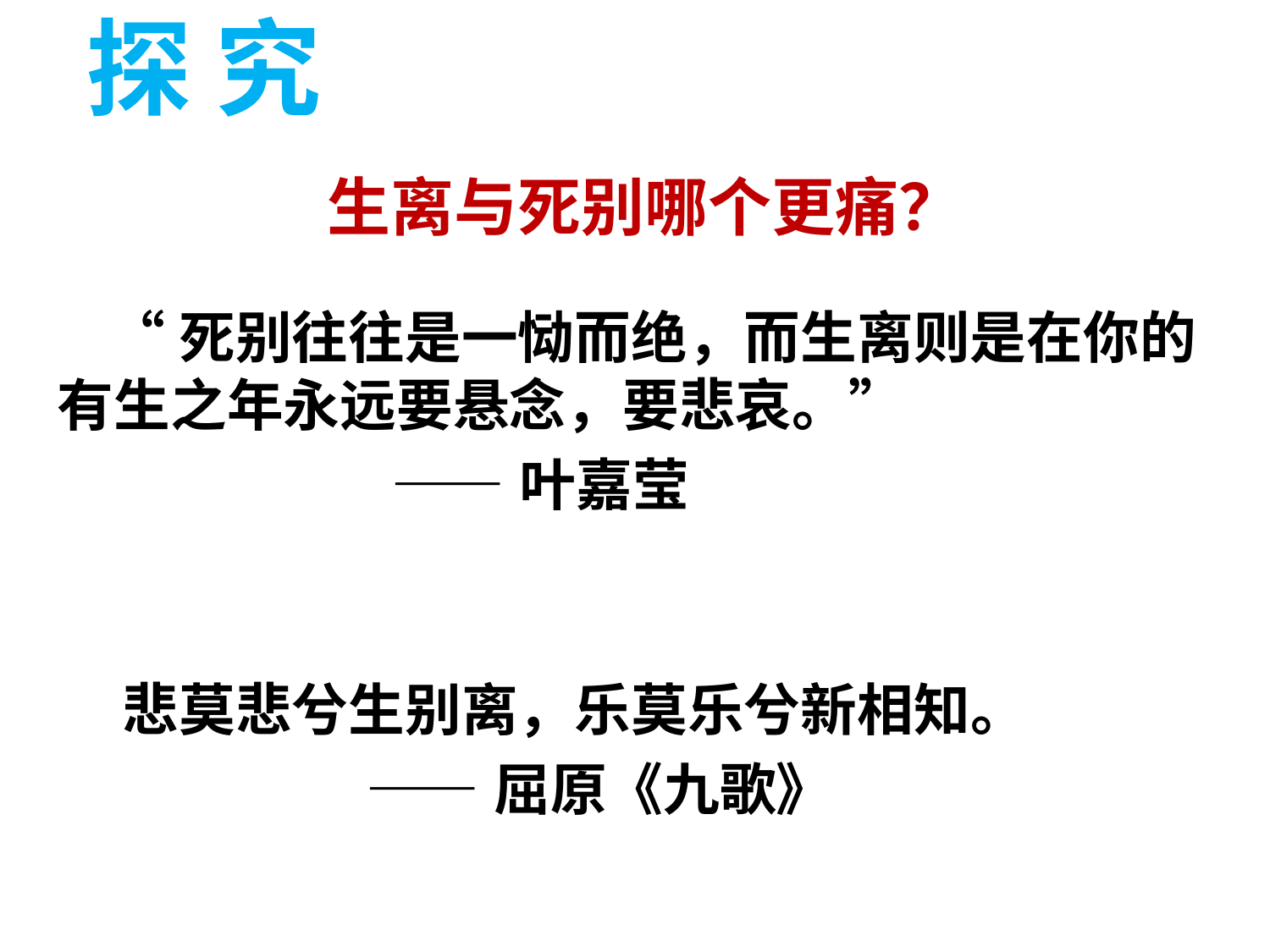

探 究
生离与死别哪个更痛？
    “死别往往是一恸而绝，而生离则是在你的有生之年永远要悬念，要悲哀。”
                          ——叶嘉莹

    悲莫悲兮生别离，乐莫乐兮新相知。
                        ——屈原《九歌》